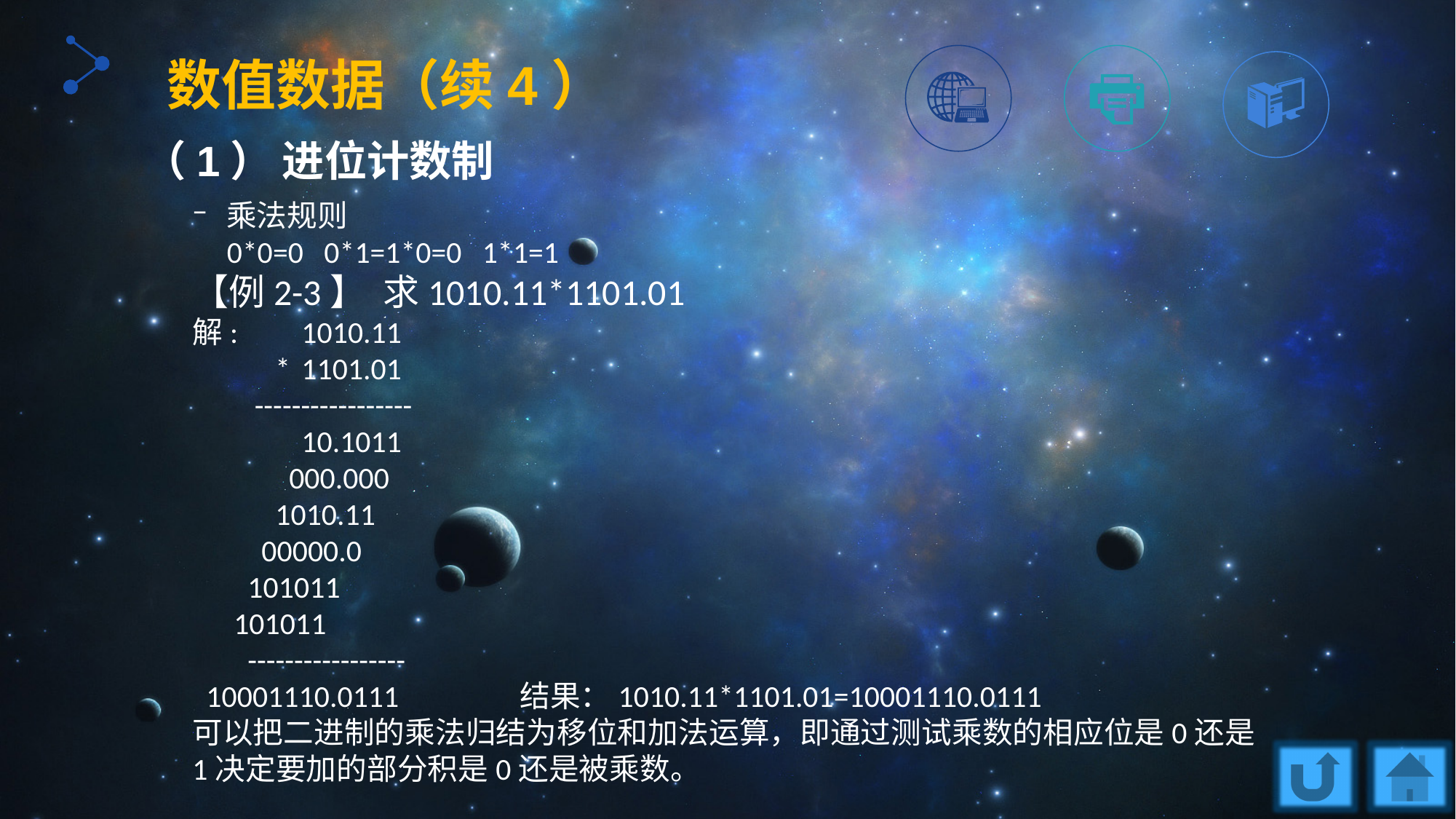

数值数据（续4）

（1） 进位计数制
乘法规则
     0*0=0   0*1=1*0=0   1*1=1
【例2-3】  求1010.11*1101.01
解: 	1010.11
            *	1101.01
         -----------------
	10.1011
              000.000
            1010.11
          00000.0
        101011
      101011
        -----------------
  10001110.0111 		结果：1010.11*1101.01=10001110.0111
可以把二进制的乘法归结为移位和加法运算，即通过测试乘数的相应位是0还是1决定要加的部分积是0还是被乘数。